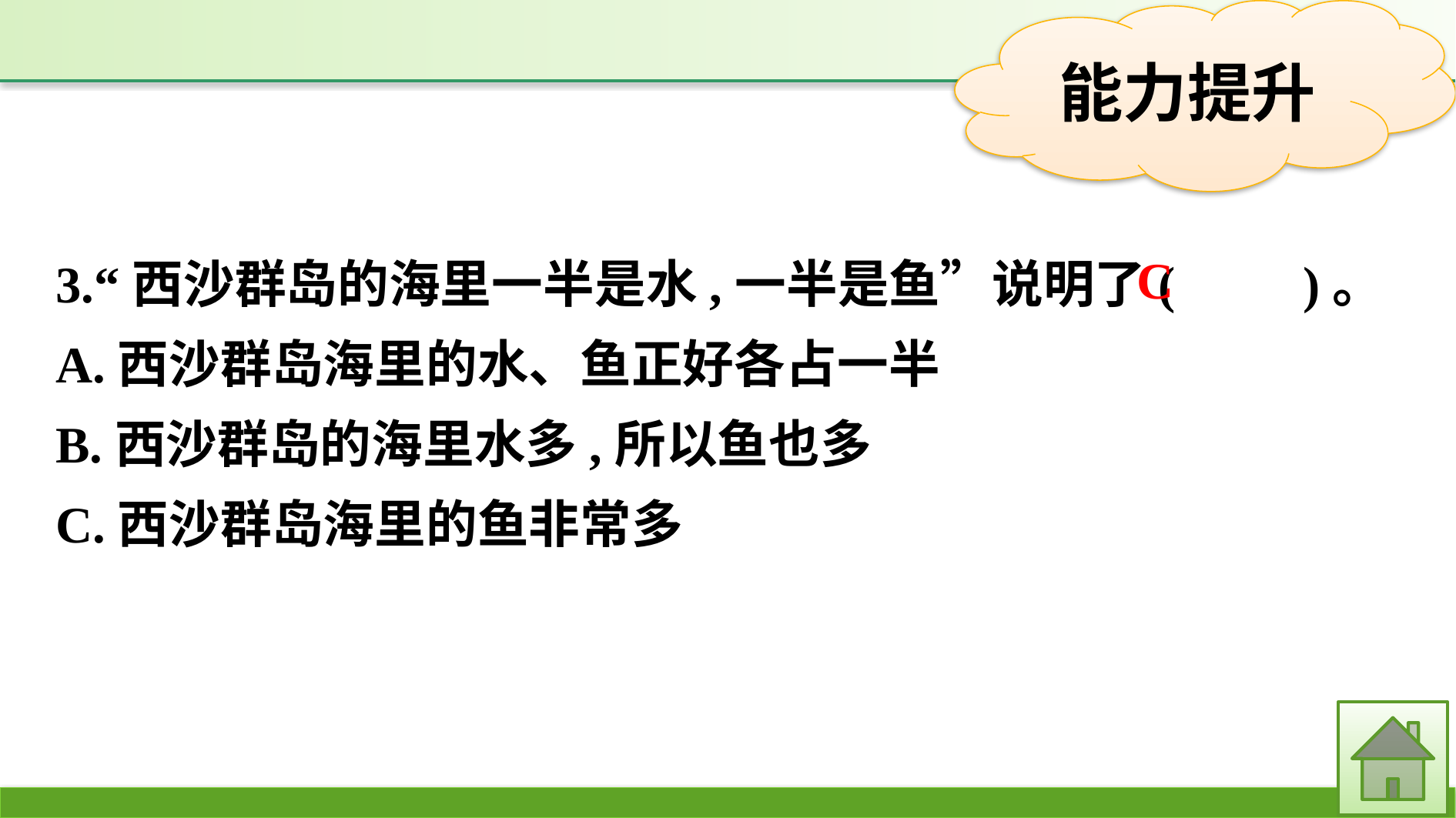

3.“西沙群岛的海里一半是水,一半是鱼”说明了(　　)。
A.西沙群岛海里的水、鱼正好各占一半
B.西沙群岛的海里水多,所以鱼也多
C.西沙群岛海里的鱼非常多
C